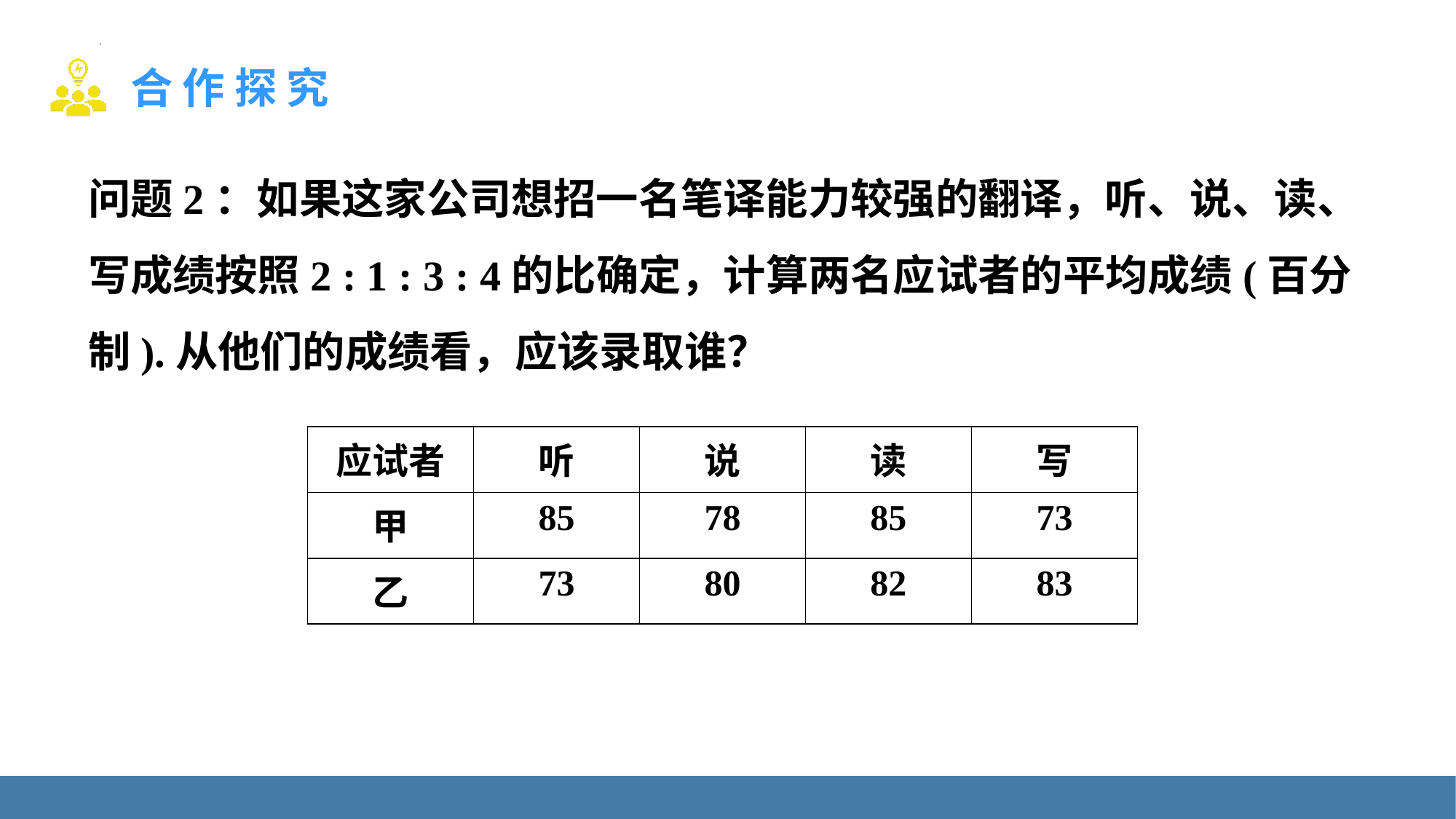

问题2：如果这家公司想招一名笔译能力较强的翻译，听、说、读、写成绩按照2 : 1 : 3 : 4的比确定，计算两名应试者的平均成绩(百分制).从他们的成绩看，应该录取谁？
| 应试者 | 听 | 说 | 读 | 写 |
| --- | --- | --- | --- | --- |
| 甲 | 85 | 78 | 85 | 73 |
| 乙 | 73 | 80 | 82 | 83 |